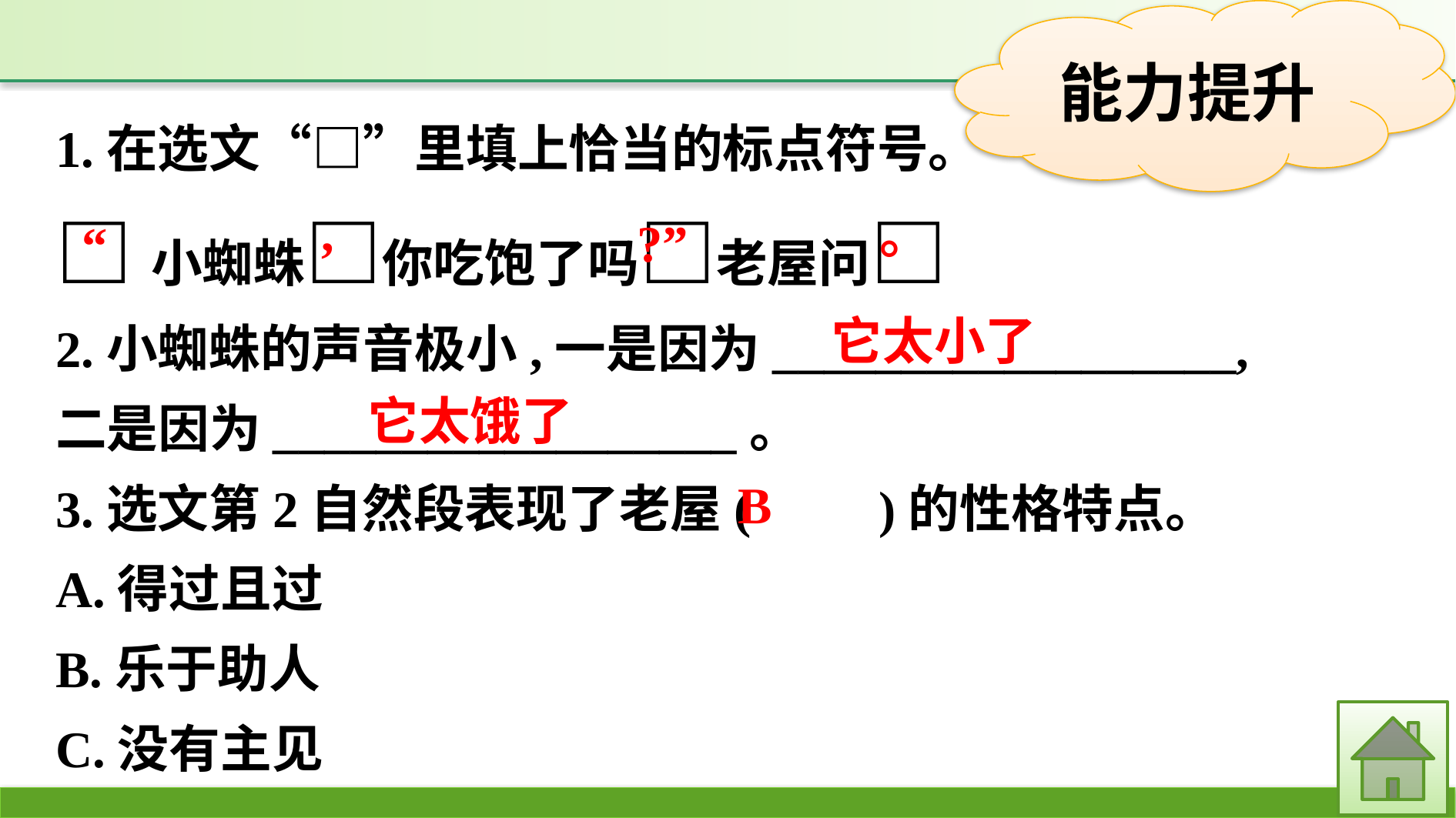

1.在选文“□”里填上恰当的标点符号。
□小蜘蛛□你吃饱了吗□老屋问□
2.小蜘蛛的声音极小,一是因为__________________,
二是因为__________________。
3.选文第2自然段表现了老屋(　　)的性格特点。
A.得过且过
B.乐于助人
C.没有主见
,
。
?”
“
它太小了
它太饿了
B